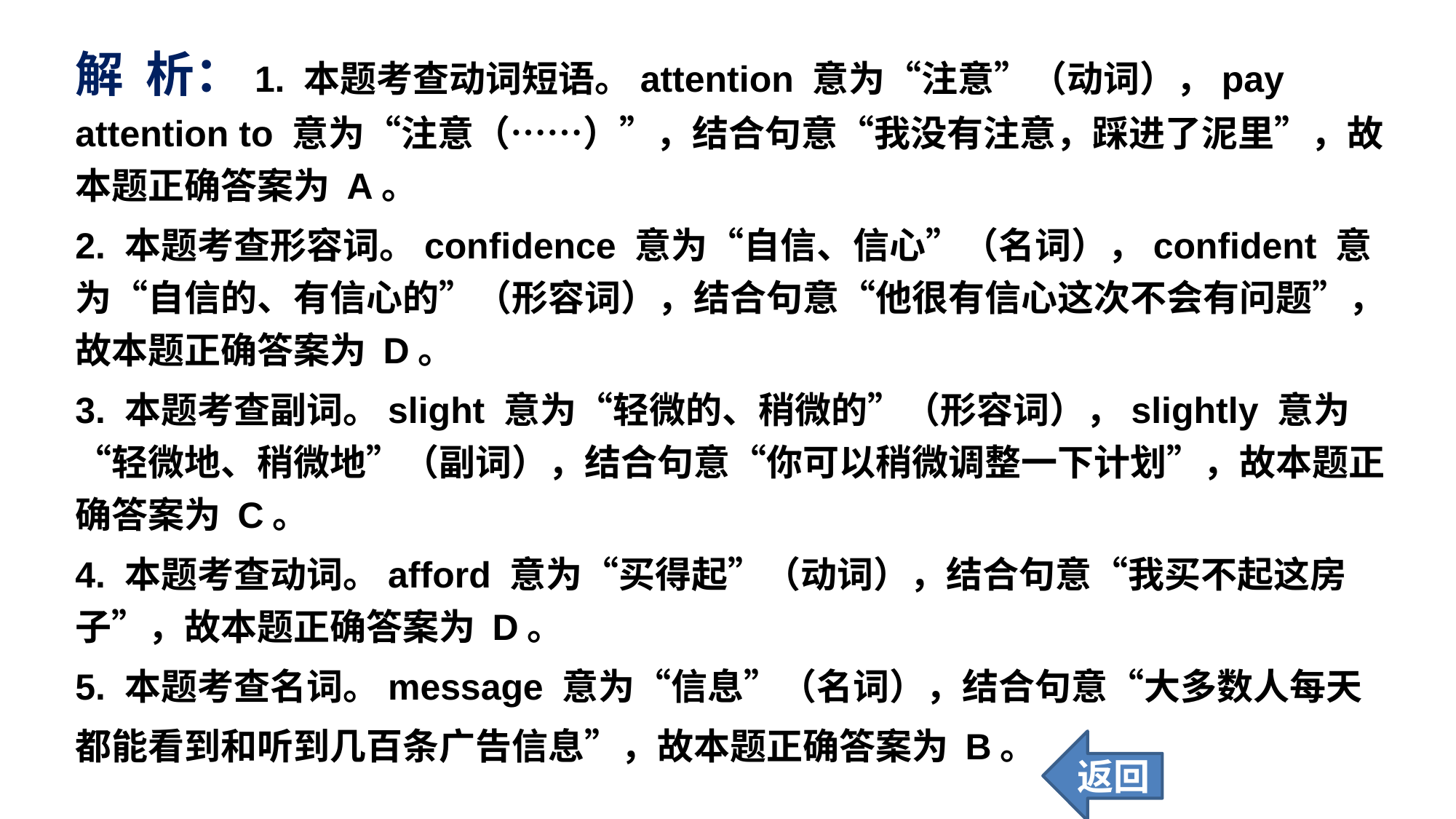

解  析：1. 本题考查动词短语。attention 意为“注意”（动词），pay attention to 意为“注意（……）”，结合句意“我没有注意，踩进了泥里”，故本题正确答案为 A。
2. 本题考查形容词。confidence 意为“自信、信心”（名词），confident 意为“自信的、有信心的”（形容词），结合句意“他很有信心这次不会有问题”，故本题正确答案为 D。
3. 本题考查副词。slight 意为“轻微的、稍微的”（形容词），slightly 意为“轻微地、稍微地”（副词），结合句意“你可以稍微调整一下计划”，故本题正确答案为 C。
4. 本题考查动词。afford 意为“买得起”（动词），结合句意“我买不起这房子”，故本题正确答案为 D。
5. 本题考查名词。message 意为“信息”（名词），结合句意“大多数人每天
都能看到和听到几百条广告信息”，故本题正确答案为 B。
返回
36